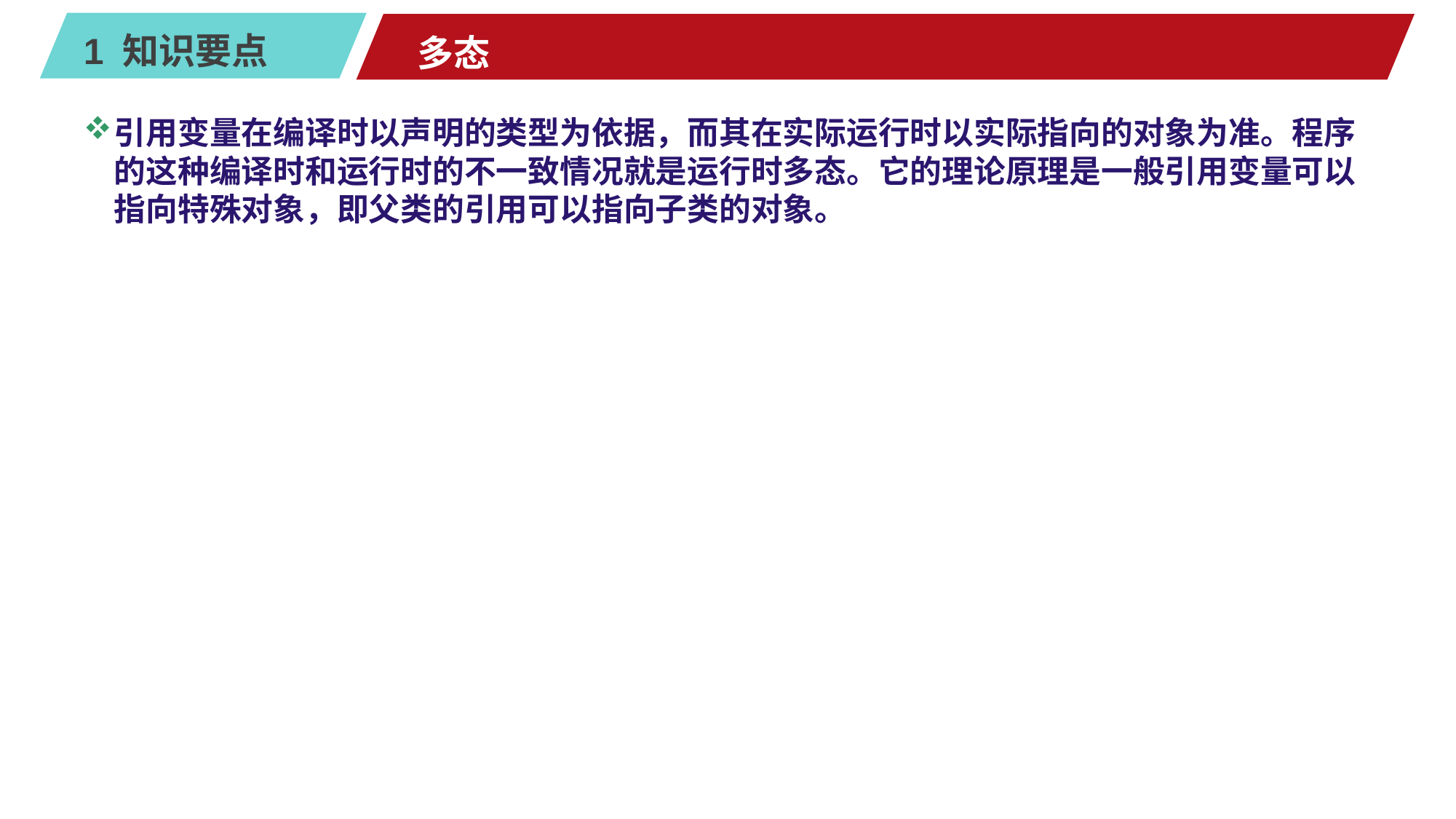

# 多态
引用变量在编译时以声明的类型为依据，而其在实际运行时以实际指向的对象为准。程序的这种编译时和运行时的不一致情况就是运行时多态。它的理论原理是一般引用变量可以指向特殊对象，即父类的引用可以指向子类的对象。